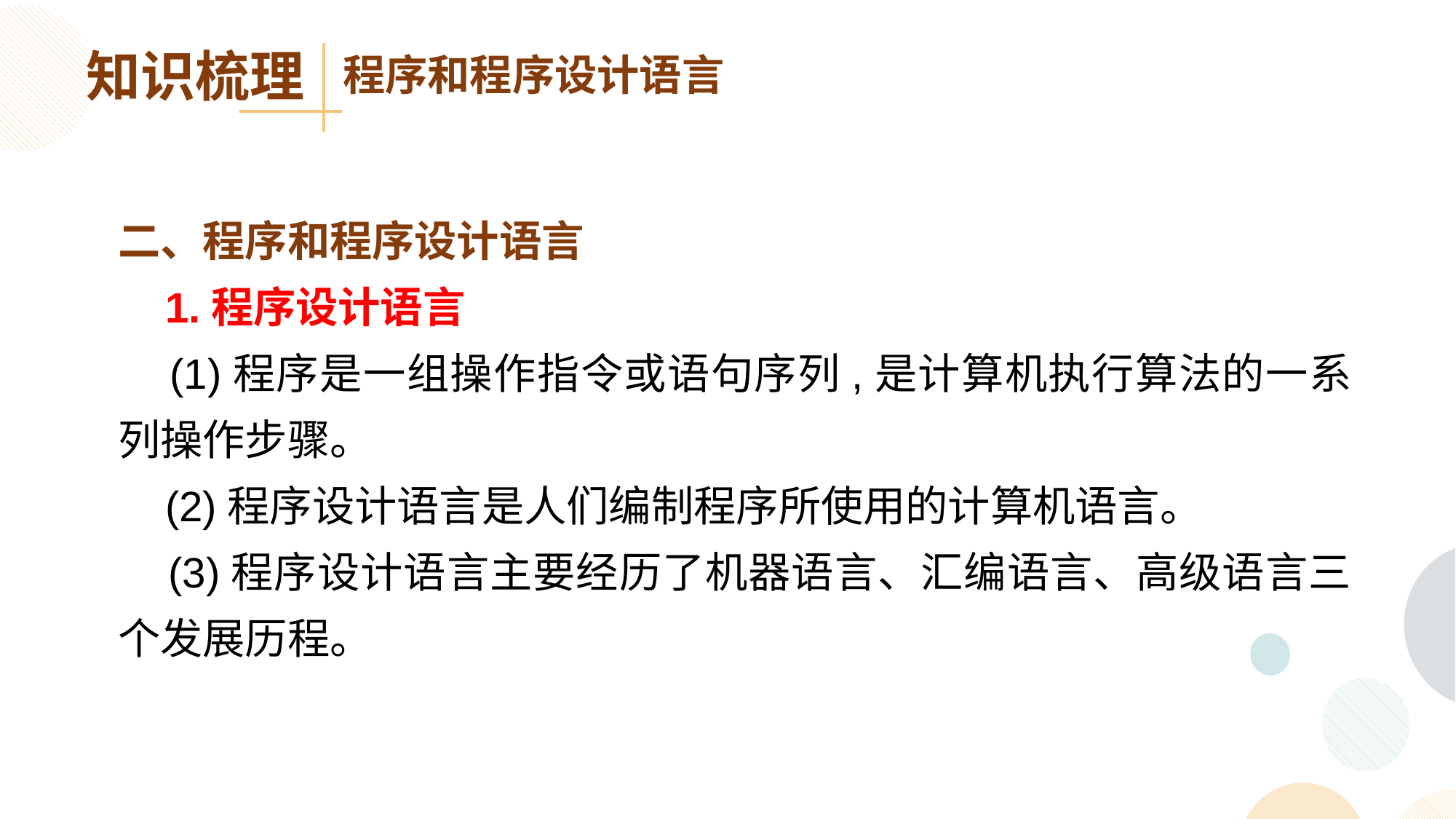

知识梳理
程序和程序设计语言
二、程序和程序设计语言
    1.程序设计语言
    (1)程序是一组操作指令或语句序列,是计算机执行算法的一系列操作步骤。
    (2)程序设计语言是人们编制程序所使用的计算机语言。
    (3)程序设计语言主要经历了机器语言、汇编语言、高级语言三个发展历程。